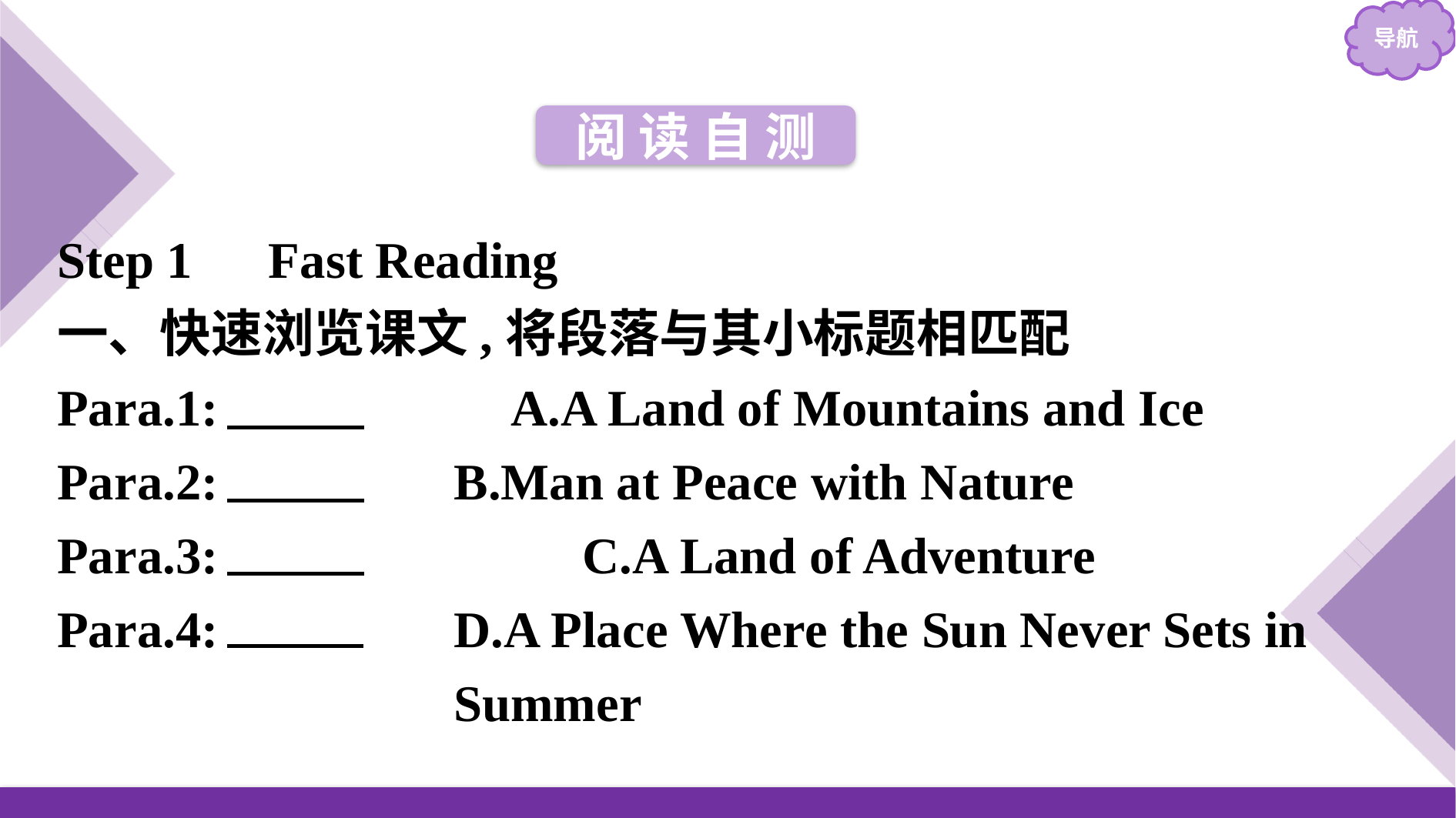

阅 读 自 测
Step 1　Fast Reading
一、快速浏览课文,将段落与其小标题相匹配
Para.1:　D　　　A.A Land of Mountains and Ice
Para.2:　A 	B.Man at Peace with Nature
Para.3:　B 	          C.A Land of Adventure
Para.4:　C 	D.A Place Where the Sun Never Sets in
			Summer